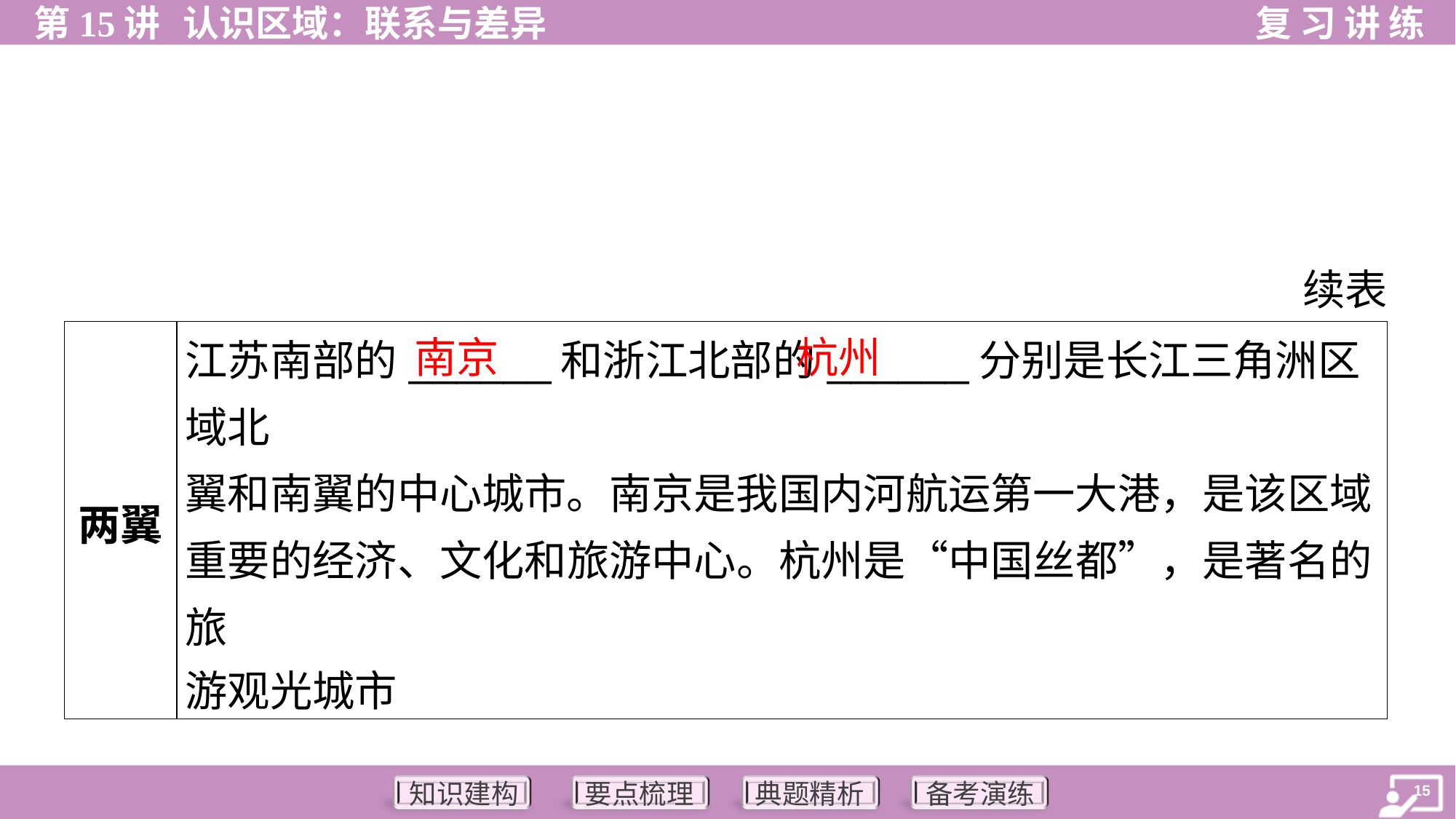

续表
南京
杭州
| 两翼 | 江苏南部的\_\_\_\_\_\_和浙江北部的\_\_\_\_\_\_分别是长江三角洲区域北 翼和南翼的中心城市。南京是我国内河航运第一大港，是该区域 重要的经济、文化和旅游中心。杭州是“中国丝都”，是著名的旅 游观光城市 |
| --- | --- |